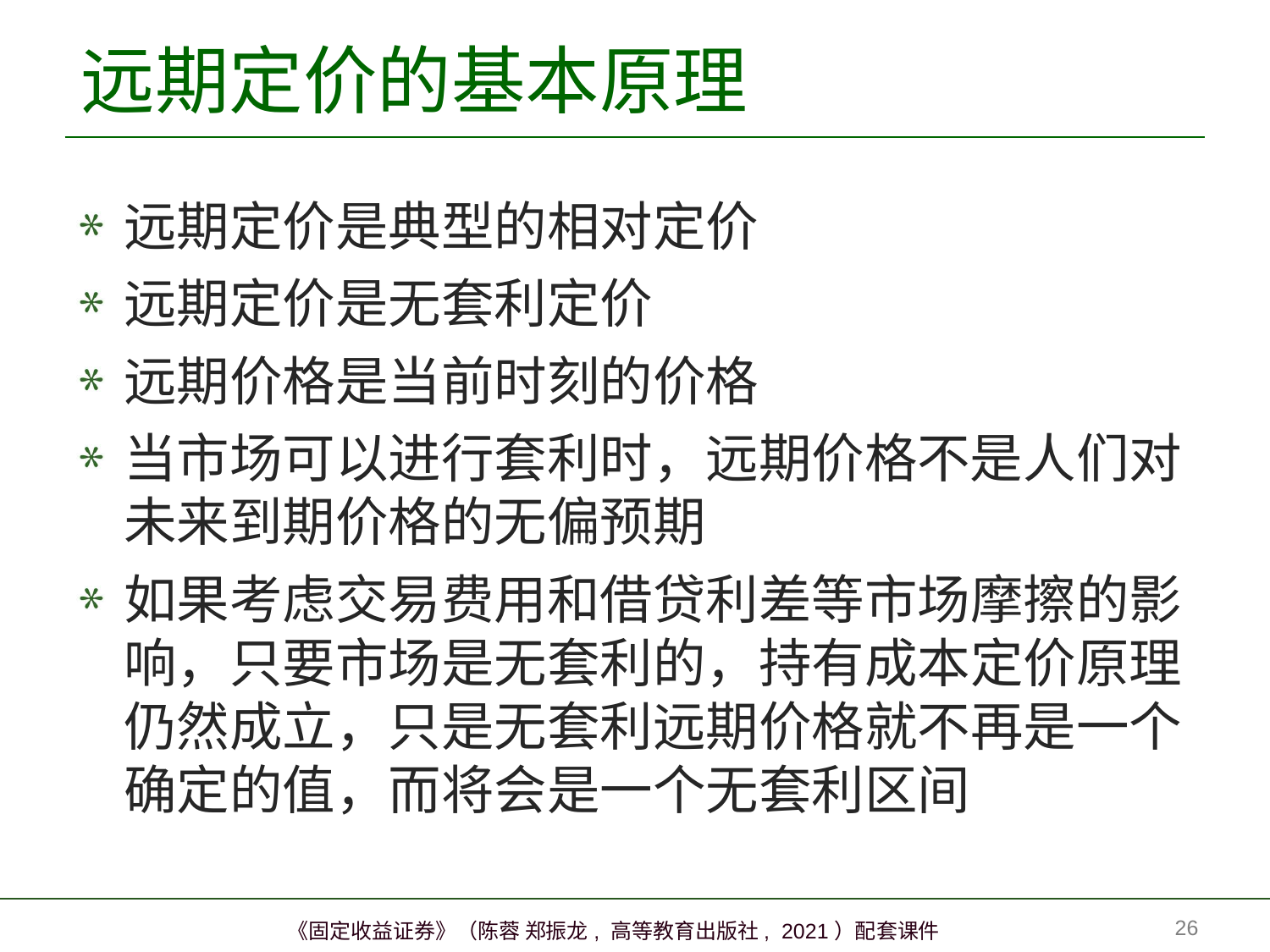

# 远期定价的基本原理
远期定价是典型的相对定价
远期定价是无套利定价
远期价格是当前时刻的价格
当市场可以进行套利时，远期价格不是人们对未来到期价格的无偏预期
如果考虑交易费用和借贷利差等市场摩擦的影响，只要市场是无套利的，持有成本定价原理仍然成立，只是无套利远期价格就不再是一个确定的值，而将会是一个无套利区间
26